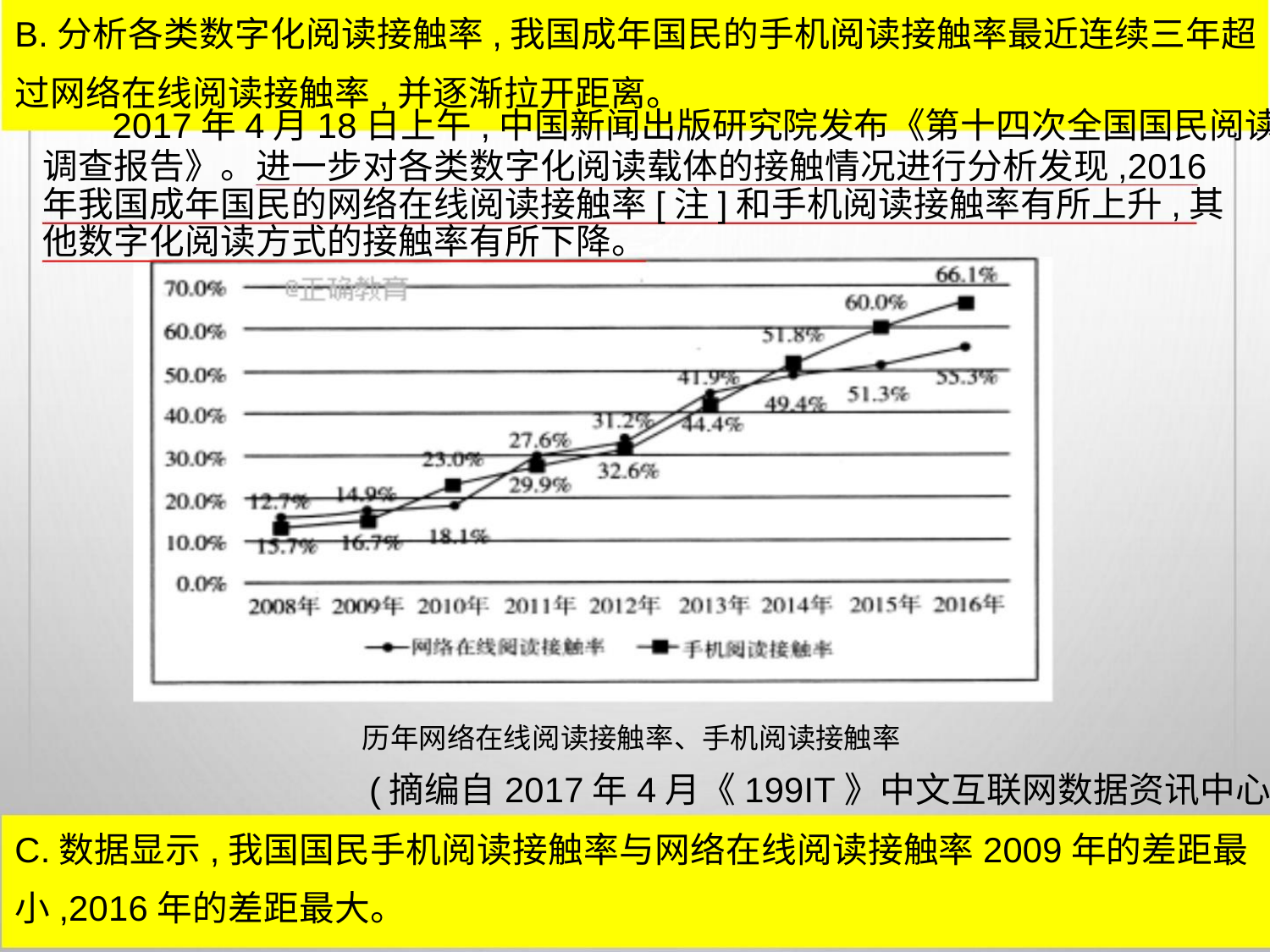

B.分析各类数字化阅读接触率,我国成年国民的手机阅读接触率最近连续三年超
过网络在线阅读接触率,并逐渐拉开距离。
2017年4月18日上午,中国新闻出版研究院发布《第十四次全国国民阅读
调查报告》。进一步对各类数字化阅读载体的接触情况进行分析发现,2016
年我国成年国民的网络在线阅读接触率[注]和手机阅读接触率有所上升,其
他数字化阅读方式的接触率有所下降。
历年网络在线阅读接触率、手机阅读接触率
(摘编自2017年4月《199IT》中文互联网数据资讯中心)
C.数据显示,我国国民手机阅读接触率与网络在线阅读接触率2009年的差距最
小,2016年的差距最大。